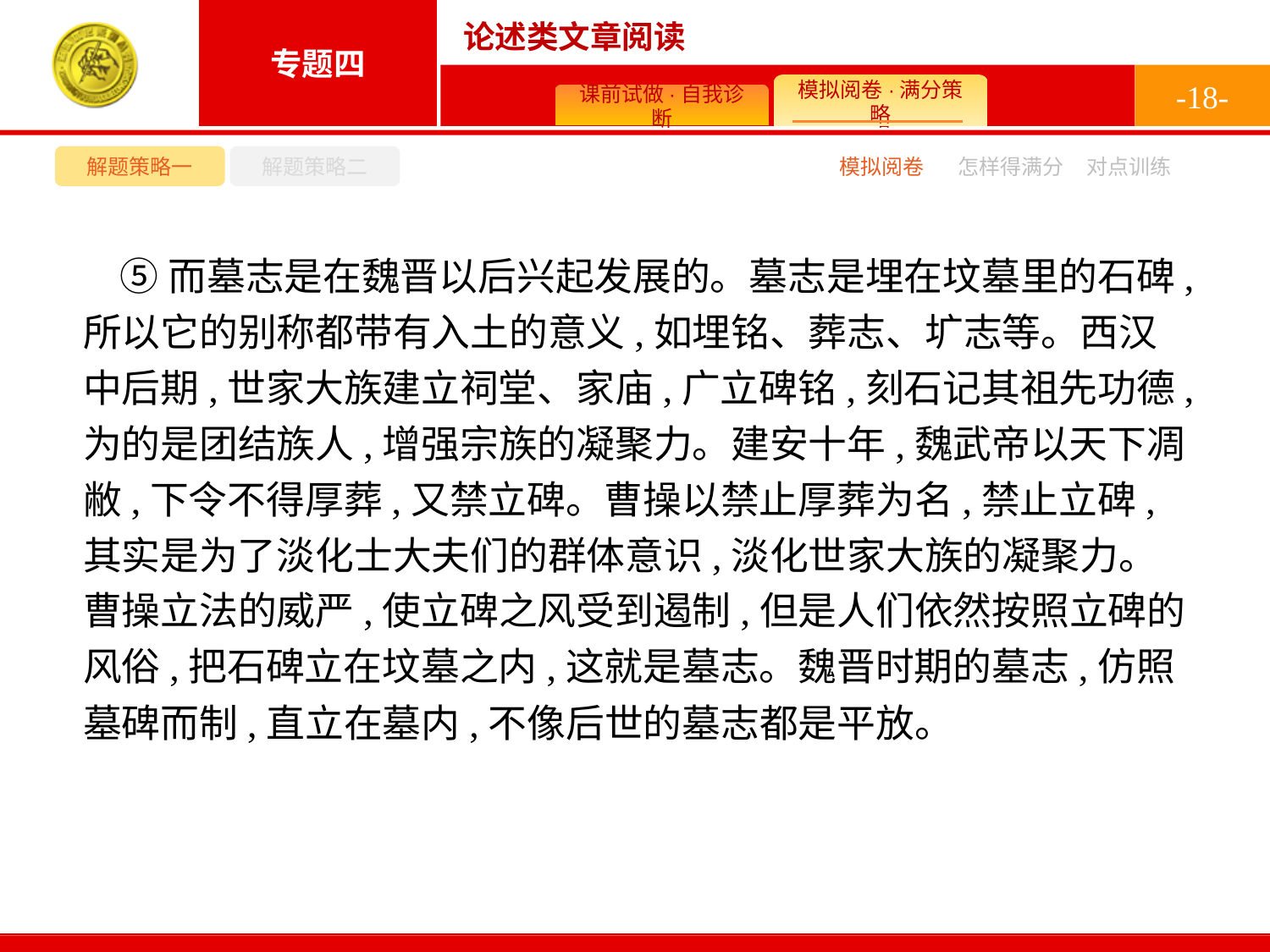

-18-
解题策略一
解题策略二
模拟阅卷
怎样得满分
对点训练
⑤而墓志是在魏晋以后兴起发展的。墓志是埋在坟墓里的石碑,所以它的别称都带有入土的意义,如埋铭、葬志、圹志等。西汉中后期,世家大族建立祠堂、家庙,广立碑铭,刻石记其祖先功德,为的是团结族人,增强宗族的凝聚力。建安十年,魏武帝以天下凋敝,下令不得厚葬,又禁立碑。曹操以禁止厚葬为名,禁止立碑,其实是为了淡化士大夫们的群体意识,淡化世家大族的凝聚力。曹操立法的威严,使立碑之风受到遏制,但是人们依然按照立碑的风俗,把石碑立在坟墓之内,这就是墓志。魏晋时期的墓志,仿照墓碑而制,直立在墓内,不像后世的墓志都是平放。